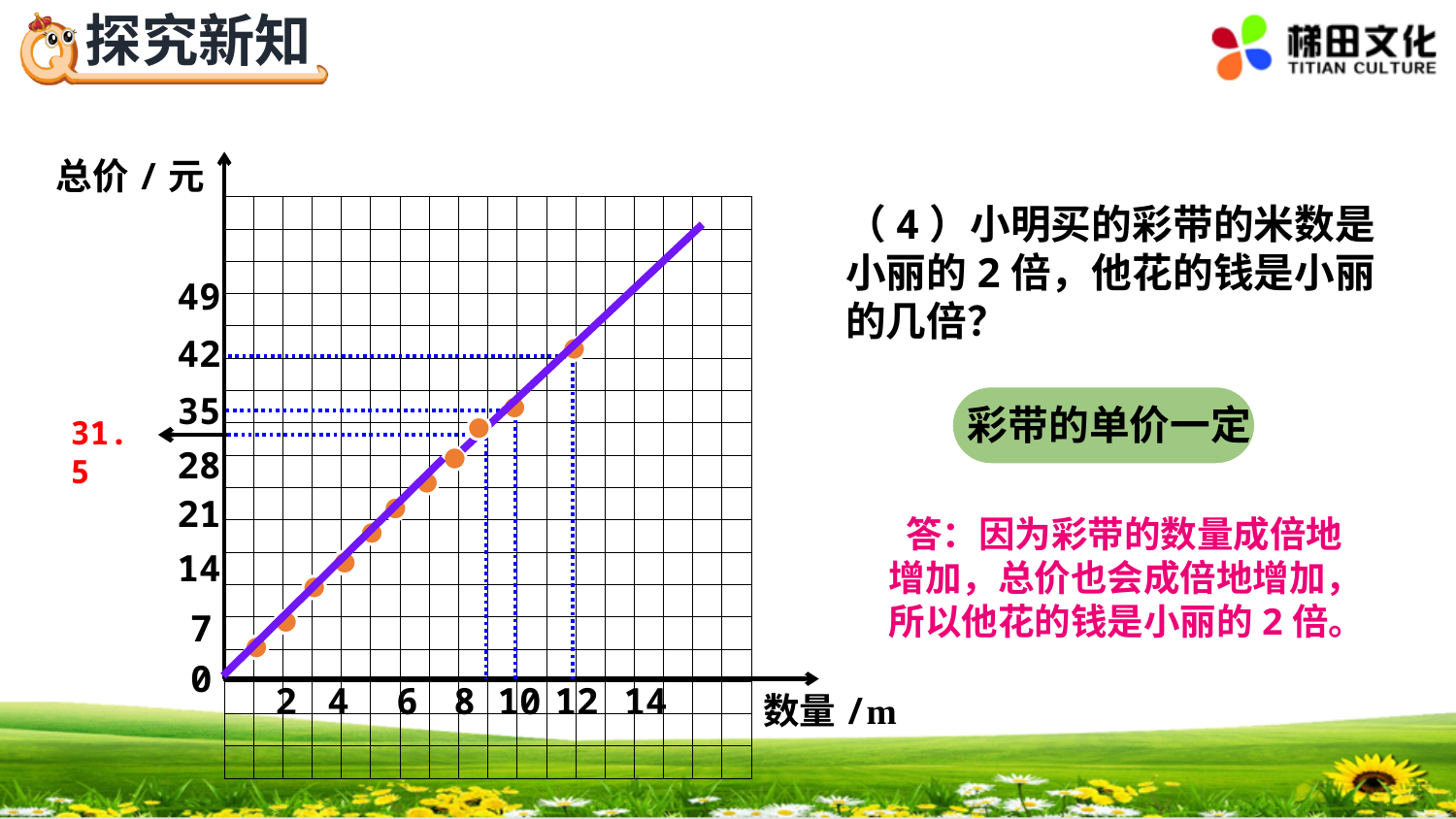

总价/元
（4）小明买的彩带的米数是小丽的2倍，他花的钱是小丽的几倍？
|  |  |  |  |  |  |  |  |  |  |  |  |  |  |  |  |  |  |
| --- | --- | --- | --- | --- | --- | --- | --- | --- | --- | --- | --- | --- | --- | --- | --- | --- | --- |
|  |  |  |  |  |  |  |  |  |  |  |  |  |  |  |  |  |  |
|  |  |  |  |  |  |  |  |  |  |  |  |  |  |  |  |  |  |
|  |  |  |  |  |  |  |  |  |  |  |  |  |  |  |  |  |  |
|  |  |  |  |  |  |  |  |  |  |  |  |  |  |  |  |  |  |
|  |  |  |  |  |  |  |  |  |  |  |  |  |  |  |  |  |  |
|  |  |  |  |  |  |  |  |  |  |  |  |  |  |  |  |  |  |
|  |  |  |  |  |  |  |  |  |  |  |  |  |  |  |  |  |  |
|  |  |  |  |  |  |  |  |  |  |  |  |  |  |  |  |  |  |
|  |  |  |  |  |  |  |  |  |  |  |  |  |  |  |  |  |  |
|  |  |  |  |  |  |  |  |  |  |  |  |  |  |  |  |  |  |
|  |  |  |  |  |  |  |  |  |  |  |  |  |  |  |  |  |  |
|  |  |  |  |  |  |  |  |  |  |  |  |  |  |  |  |  |  |
|  |  |  |  |  |  |  |  |  |  |  |  |  |  |  |  |  |  |
|  |  |  |  |  |  |  |  |  |  |  |  |  |  |  |  |  |  |
|  |  |  |  |  |  |  |  |  |  |  |  |  |  |  |  |  |  |
|  |  |  |  |  |  |  |  |  |  |  |  |  |  |  |  |  |  |
|  |  |  |  |  |  |  |  |  |  |  |  |  |  |  |  |  |  |
49
42

35

彩带的单价一定

31.5

28

21

 答：因为彩带的数量成倍地增加，总价也会成倍地增加，所以他花的钱是小丽的2倍。

14

7

0
2
4
6
8
10
12
14
数量/m